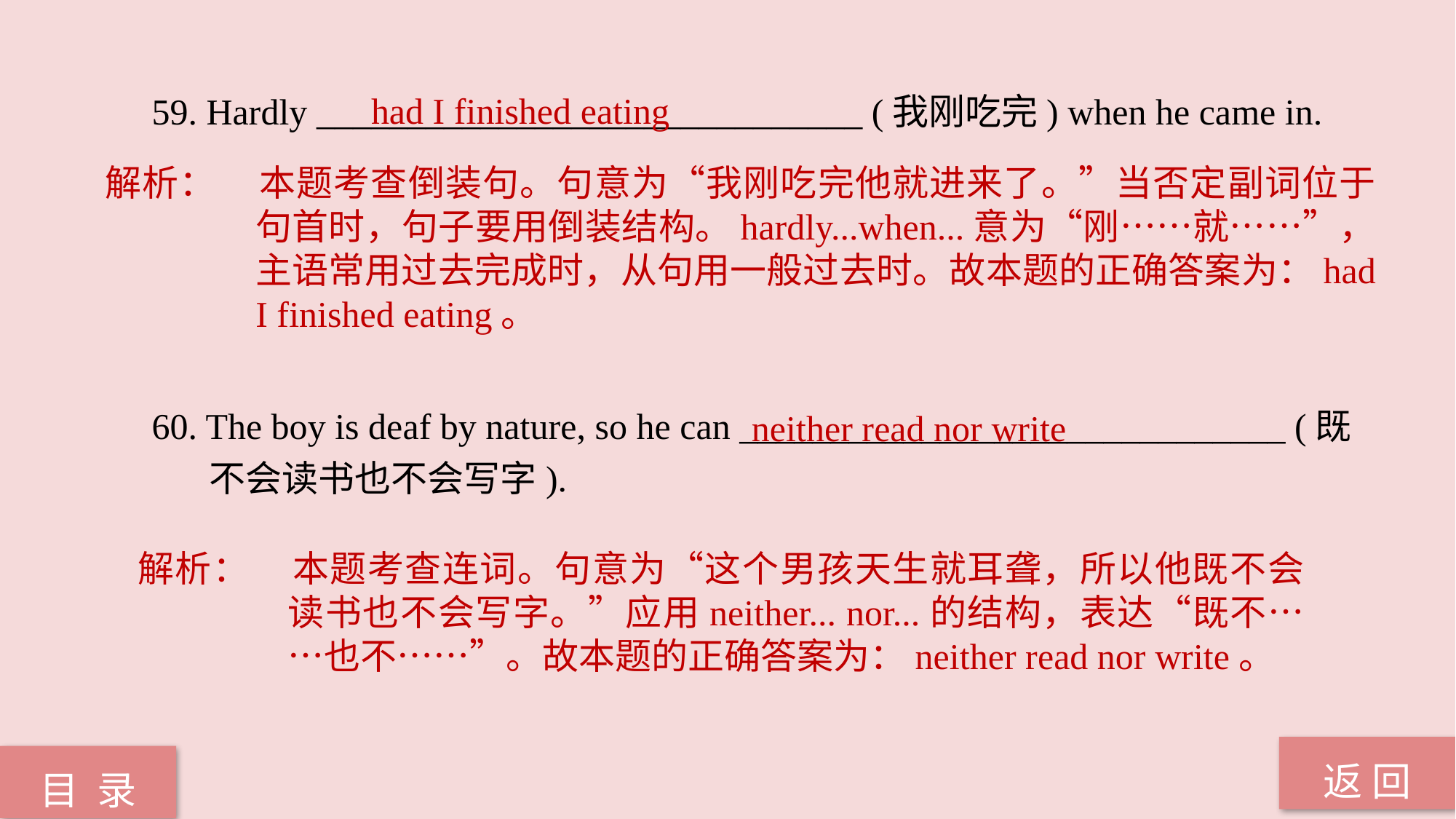

had I finished eating
59. Hardly ______________________________ (我刚吃完) when he came in.

60. The boy is deaf by nature, so he can ______________________________ (既
      不会读书也不会写字).
解析：	本题考查倒装句。句意为“我刚吃完他就进来了。”当否定副词位于句首时，句子要用倒装结构。hardly...when...意为“刚……就……”，主语常用过去完成时，从句用一般过去时。故本题的正确答案为：had I finished eating。
neither read nor write
解析：	本题考查连词。句意为“这个男孩天生就耳聋，所以他既不会读书也不会写字。”应用neither... nor...的结构，表达“既不……也不……”。故本题的正确答案为：neither read nor write。
返 回